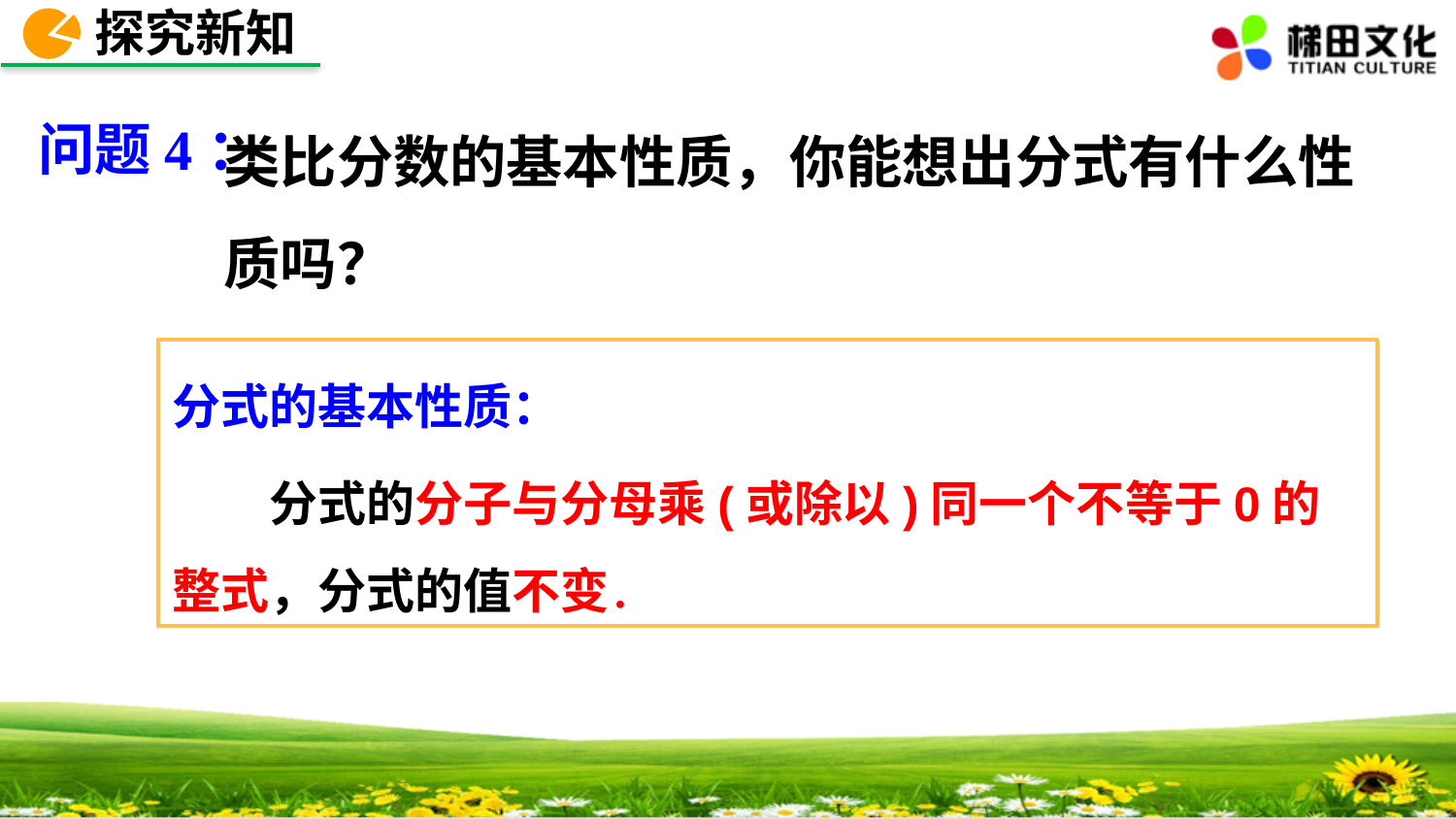

探究新知

类比分数的基本性质，你能想出分式有什么性质吗？
问题4：
分式的基本性质：
　　分式的分子与分母乘(或除以)同一个不等于0的整式，分式的值不变．